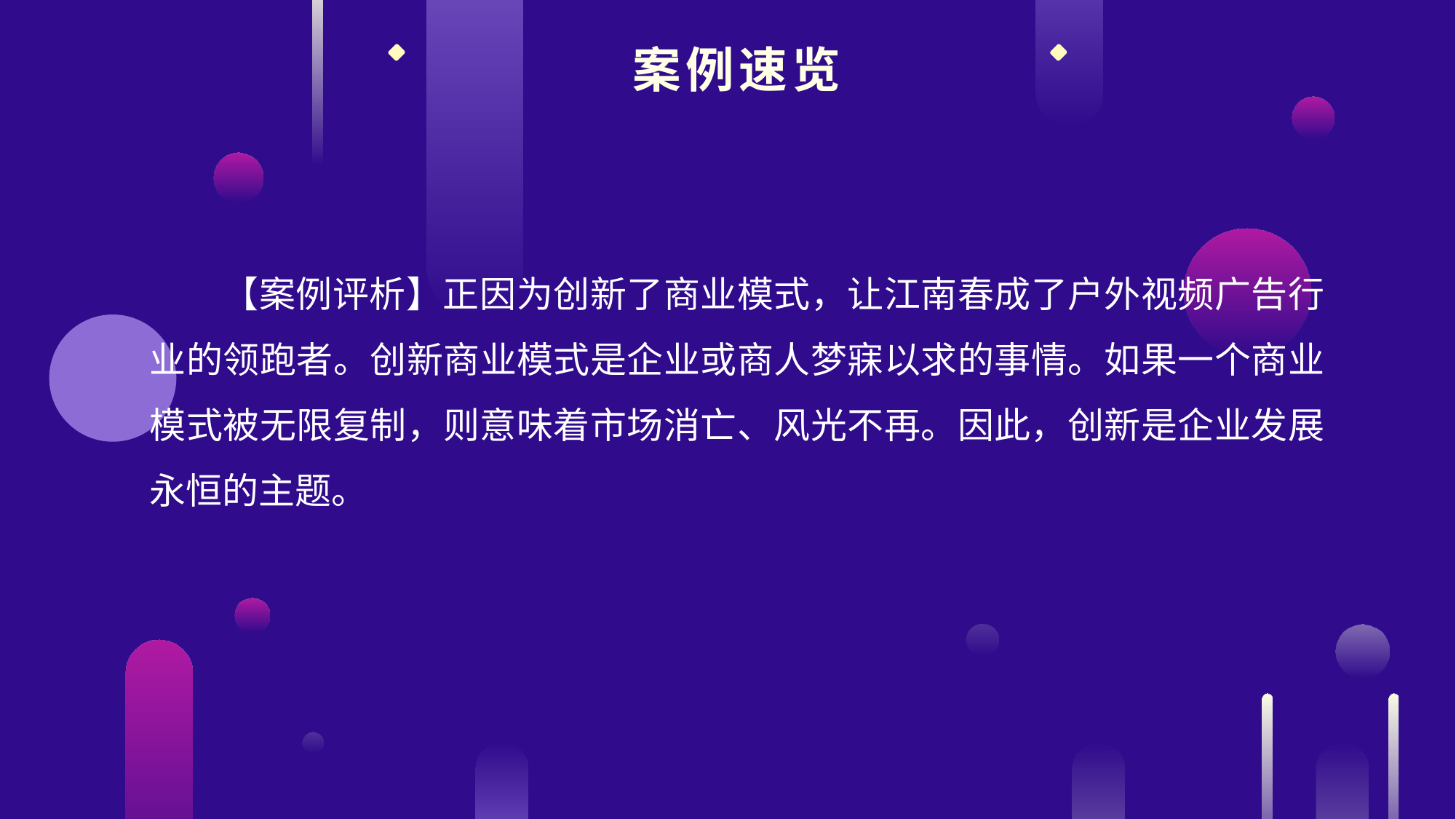

案例速览

【案例评析】正因为创新了商业模式，让江南春成了户外视频广告行业的领跑者。创新商业模式是企业或商人梦寐以求的事情。如果一个商业模式被无限复制，则意味着市场消亡、风光不再。因此，创新是企业发展永恒的主题。